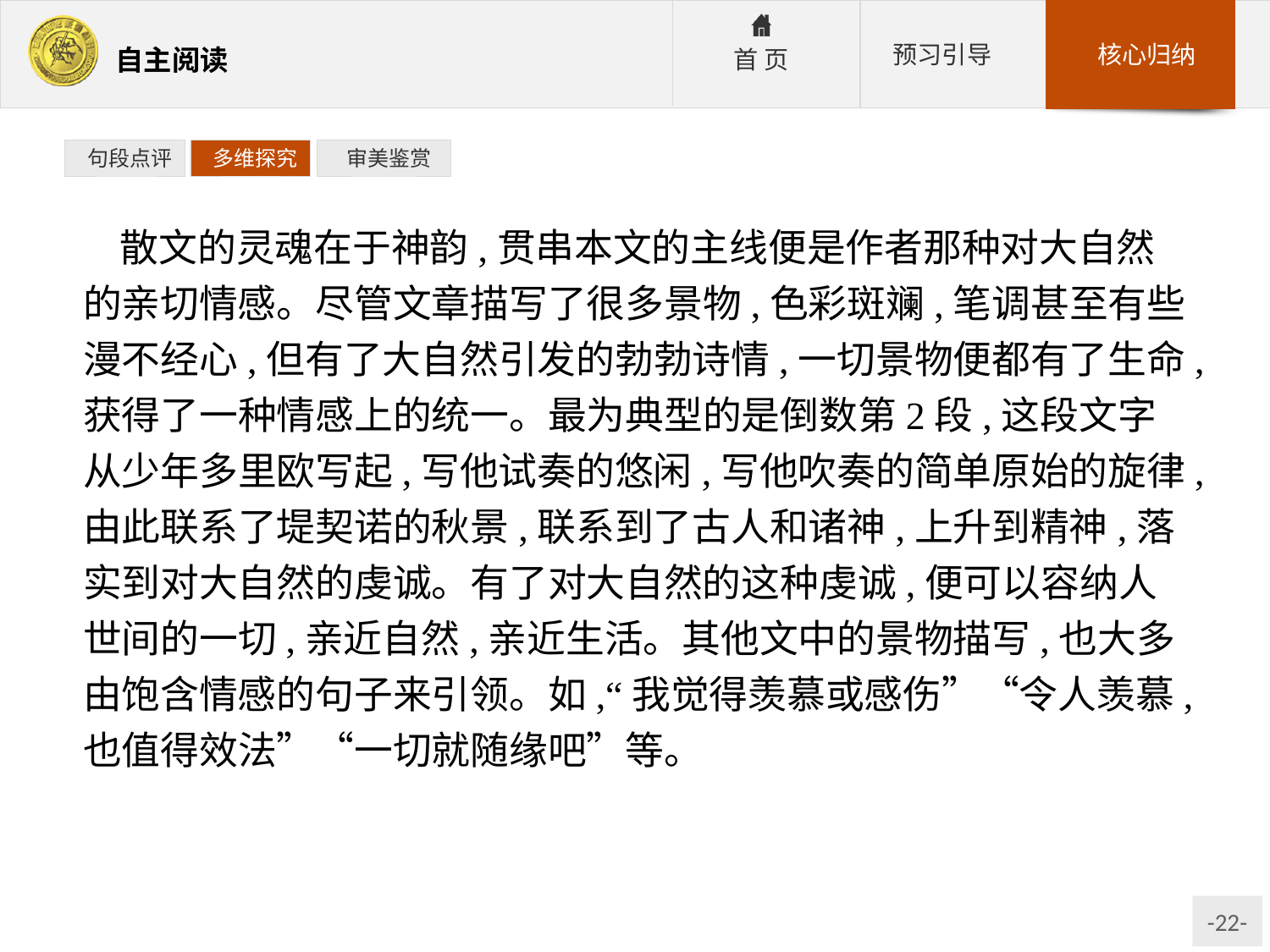

句段点评
 多维探究
 审美鉴赏
散文的灵魂在于神韵,贯串本文的主线便是作者那种对大自然的亲切情感。尽管文章描写了很多景物,色彩斑斓,笔调甚至有些漫不经心,但有了大自然引发的勃勃诗情,一切景物便都有了生命,获得了一种情感上的统一。最为典型的是倒数第2段,这段文字从少年多里欧写起,写他试奏的悠闲,写他吹奏的简单原始的旋律,由此联系了堤契诺的秋景,联系到了古人和诸神,上升到精神,落实到对大自然的虔诚。有了对大自然的这种虔诚,便可以容纳人世间的一切,亲近自然,亲近生活。其他文中的景物描写,也大多由饱含情感的句子来引领。如,“我觉得羡慕或感伤”“令人羡慕,也值得效法”“一切就随缘吧”等。